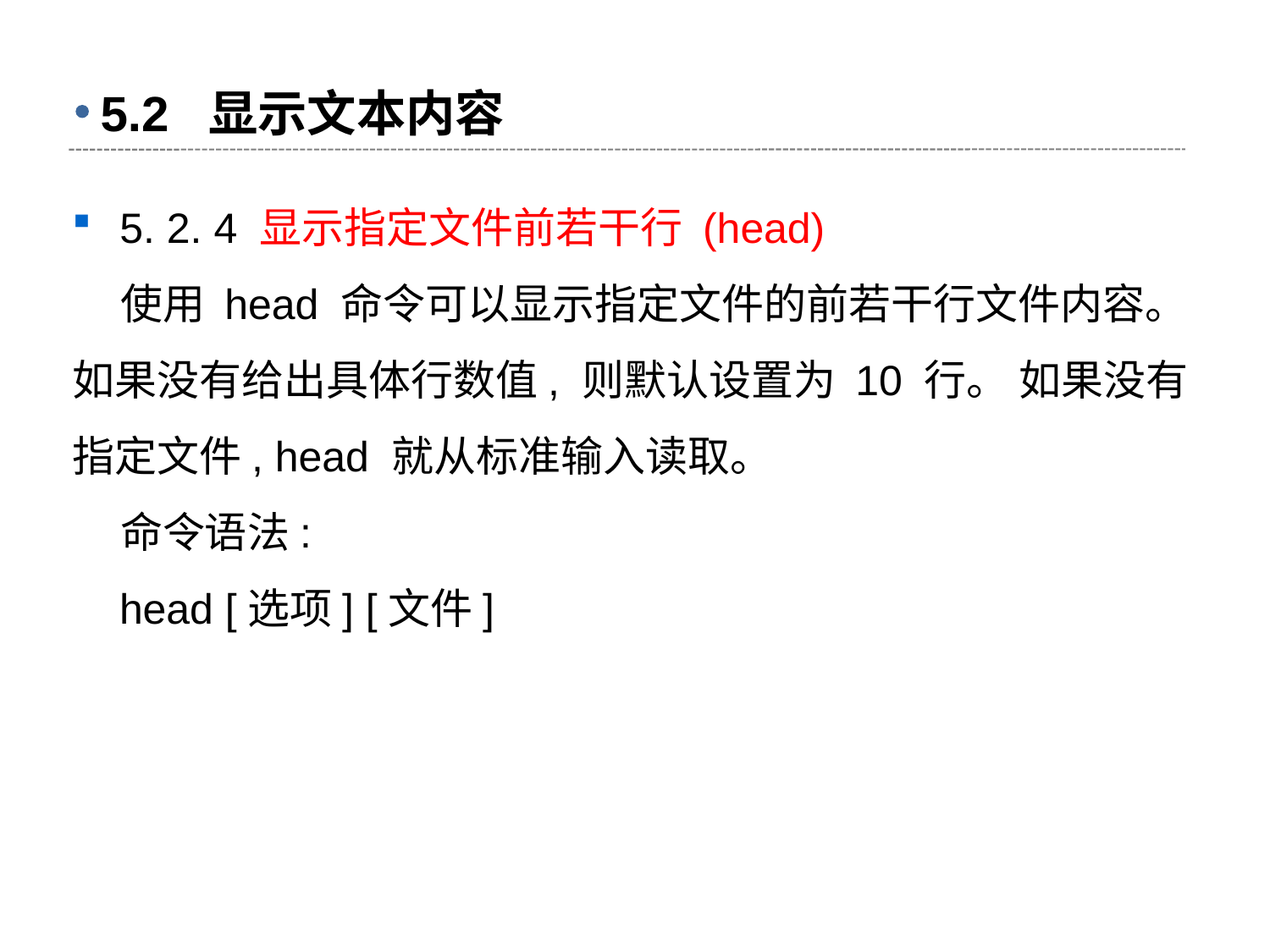

# 5.2  显示文本内容
5. 2. 4 显示指定文件前若干行 (head)
    使用 head 命令可以显示指定文件的前若干行文件内容。 如果没有给出具体行数值, 则默认设置为 10 行。 如果没有指定文件, head 就从标准输入读取。
    命令语法:
    head [选项] [文件]